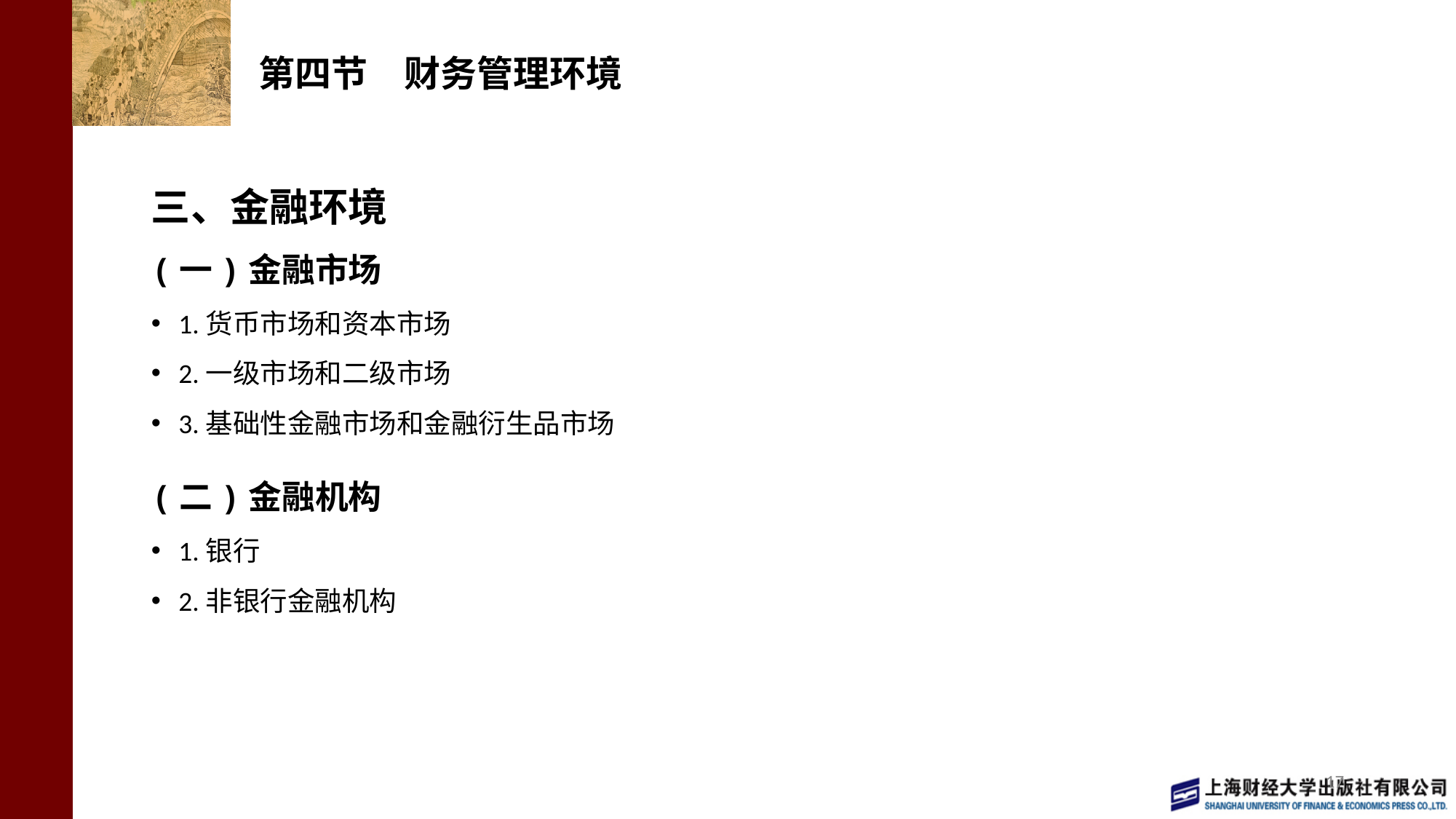

# 第四节　财务管理环境
三、金融环境
(一)金融市场
1.货币市场和资本市场
2.一级市场和二级市场
3.基础性金融市场和金融衍生品市场
(二)金融机构
1.银行
2.非银行金融机构

17